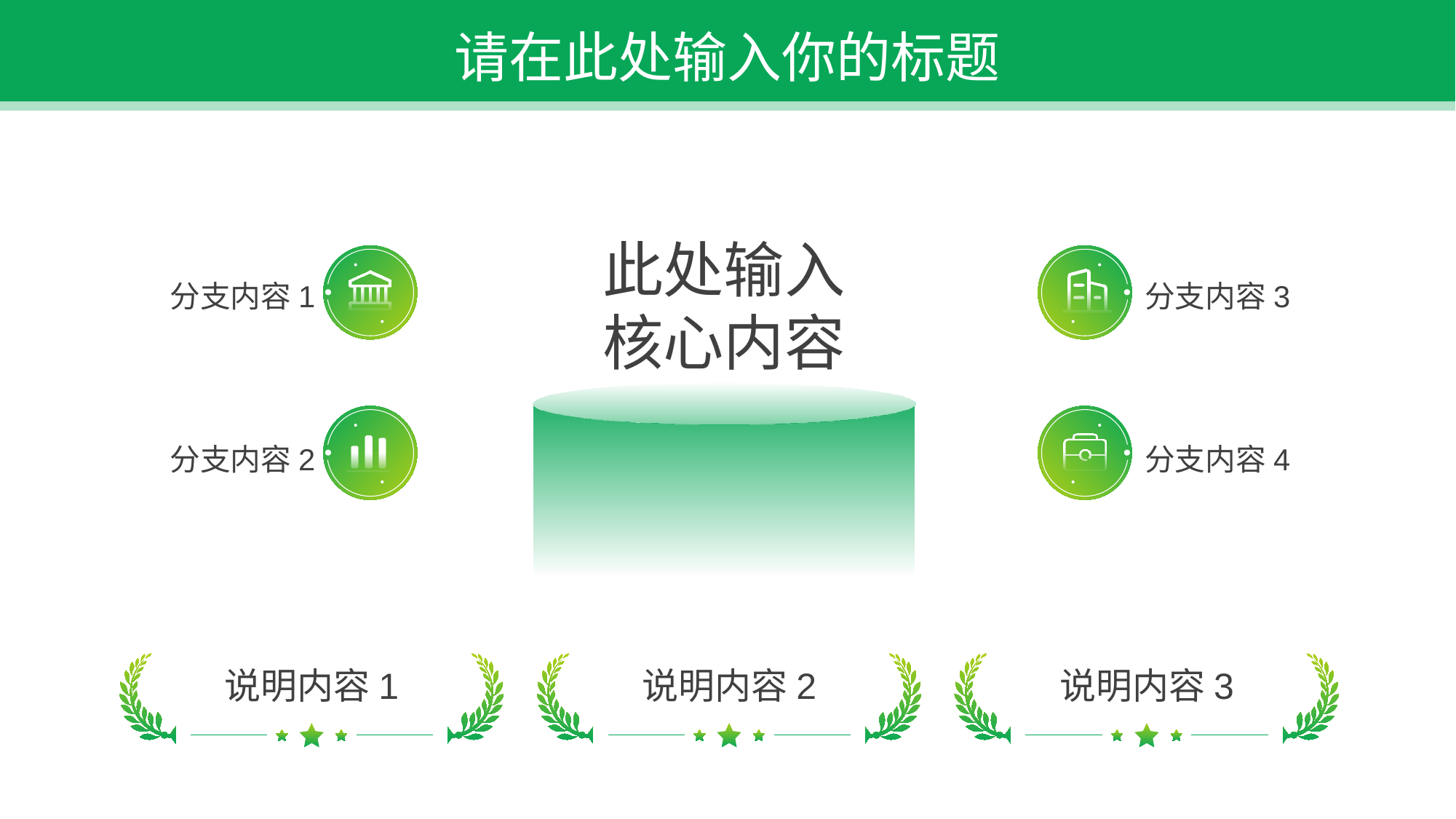

请在此处输入你的标题
此处输入
核心内容

分支内容1
分支内容3

分支内容2
分支内容4

说明内容1

说明内容2

说明内容3